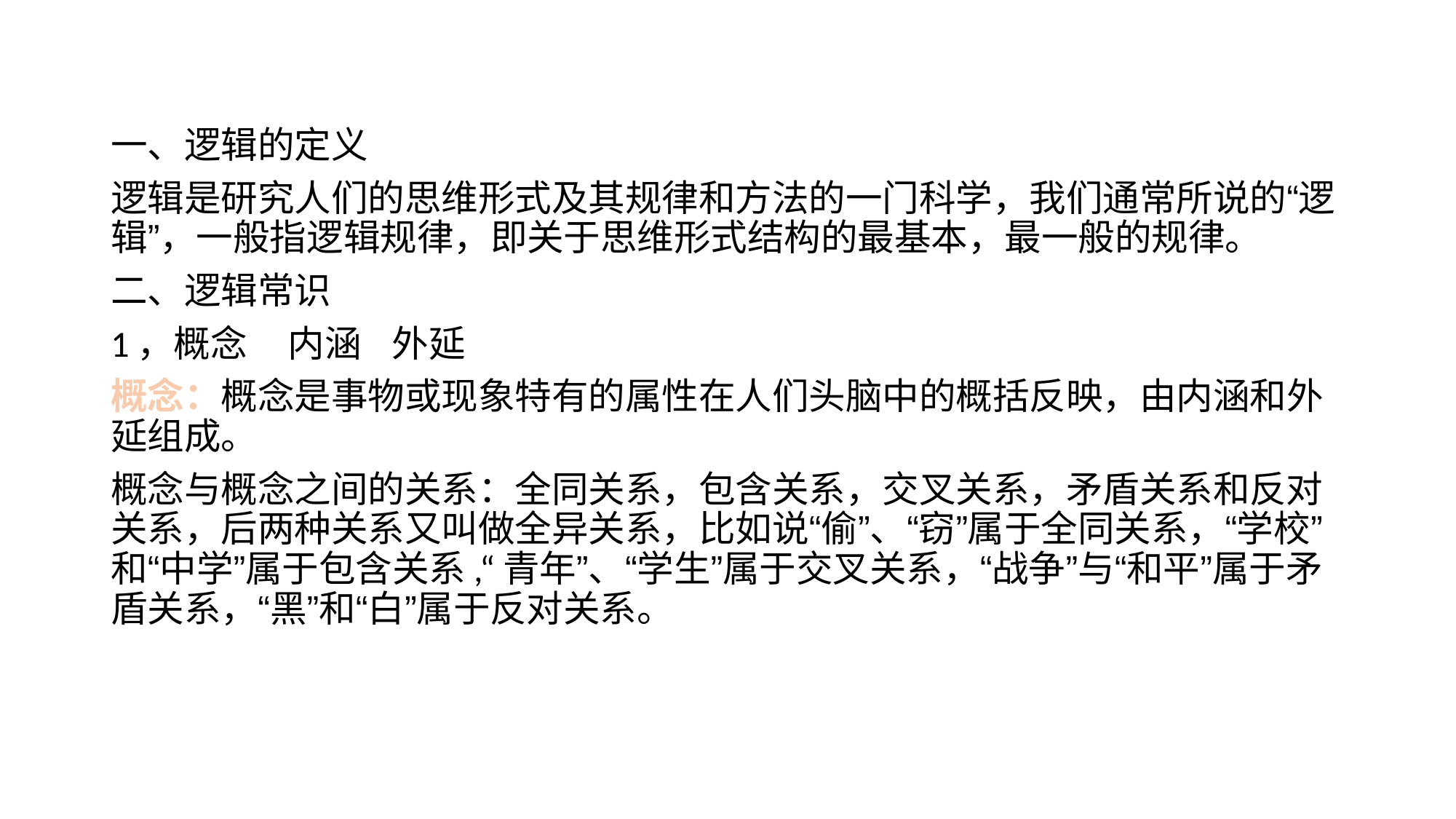

一、逻辑的定义
逻辑是研究人们的思维形式及其规律和方法的一门科学，我们通常所说的“逻辑”，一般指逻辑规律，即关于思维形式结构的最基本，最一般的规律。
二、逻辑常识
1，概念    内涵   外延
概念：概念是事物或现象特有的属性在人们头脑中的概括反映，由内涵和外延组成。
概念与概念之间的关系：全同关系，包含关系，交叉关系，矛盾关系和反对关系，后两种关系又叫做全异关系，比如说“偷”、“窃”属于全同关系，“学校”和“中学”属于包含关系,“青年”、“学生”属于交叉关系，“战争”与“和平”属于矛盾关系，“黑”和“白”属于反对关系。